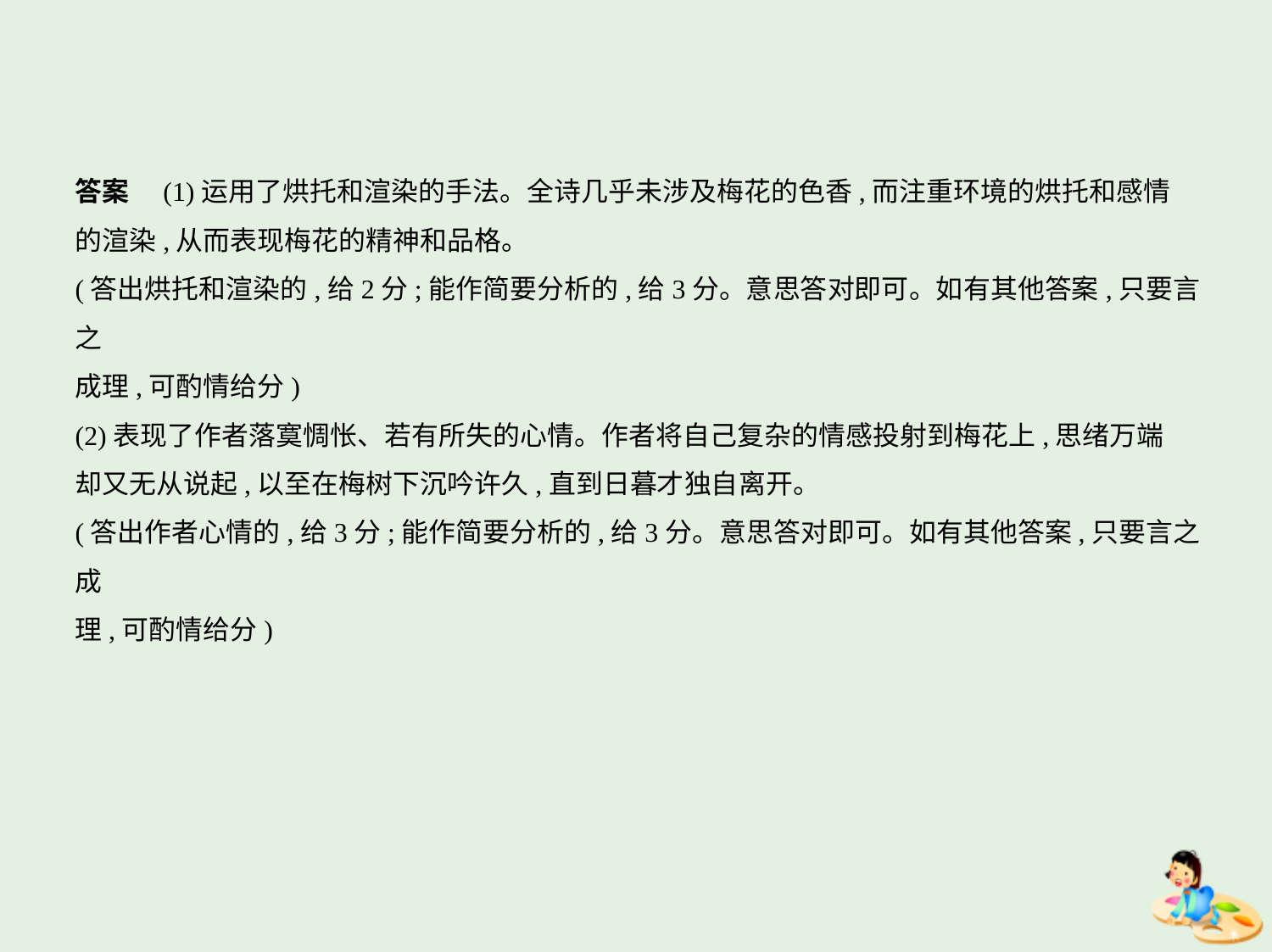

答案　(1)运用了烘托和渲染的手法。全诗几乎未涉及梅花的色香,而注重环境的烘托和感情
的渲染,从而表现梅花的精神和品格。
(答出烘托和渲染的,给2分;能作简要分析的,给3分。意思答对即可。如有其他答案,只要言之
成理,可酌情给分)
(2)表现了作者落寞惆怅、若有所失的心情。作者将自己复杂的情感投射到梅花上,思绪万端
却又无从说起,以至在梅树下沉吟许久,直到日暮才独自离开。
(答出作者心情的,给3分;能作简要分析的,给3分。意思答对即可。如有其他答案,只要言之成
理,可酌情给分)